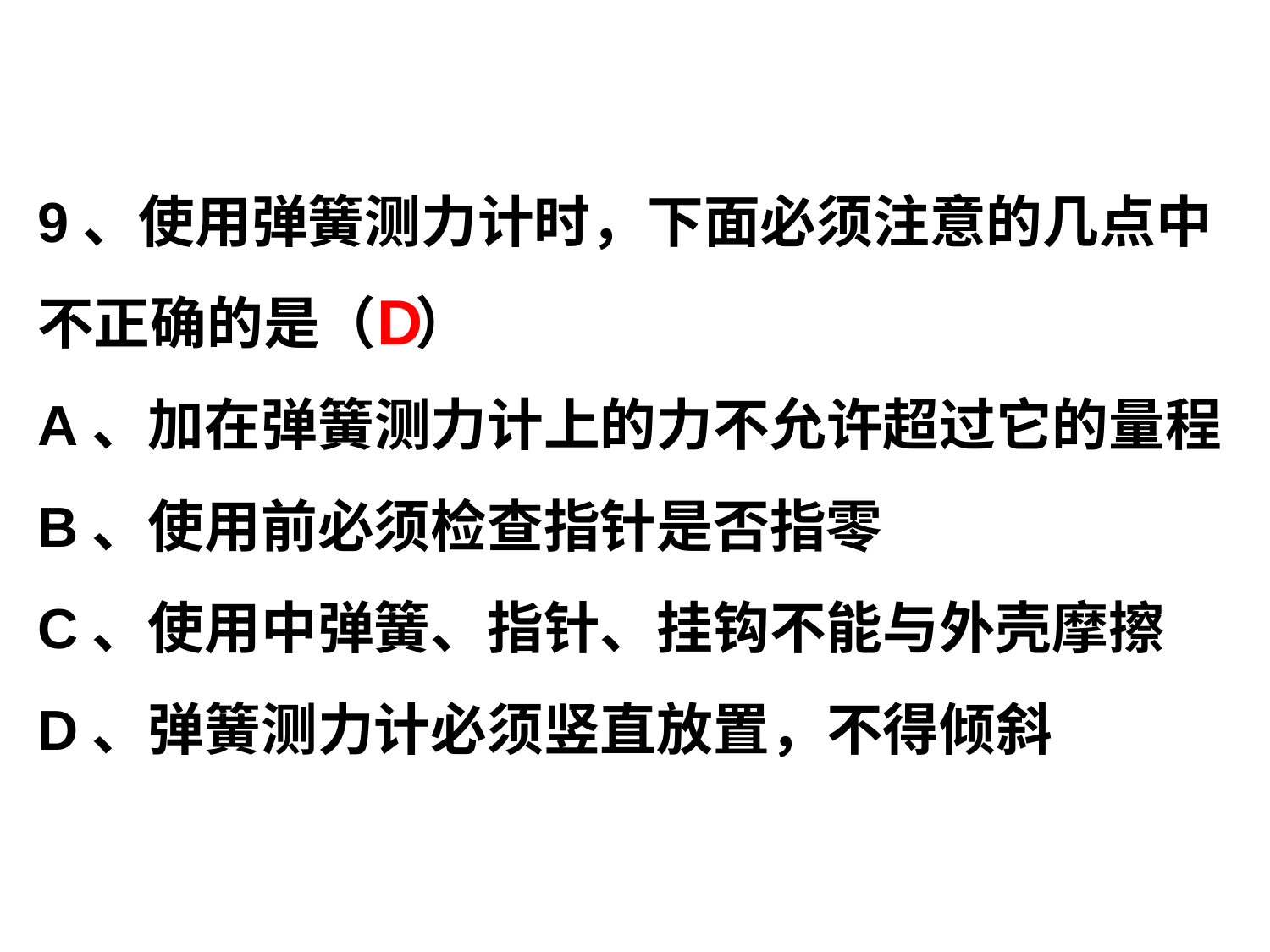

9、使用弹簧测力计时，下面必须注意的几点中不正确的是（   ）
A、加在弹簧测力计上的力不允许超过它的量程
B、使用前必须检查指针是否指零
C、使用中弹簧、指针、挂钩不能与外壳摩擦
D、弹簧测力计必须竖直放置，不得倾斜
D